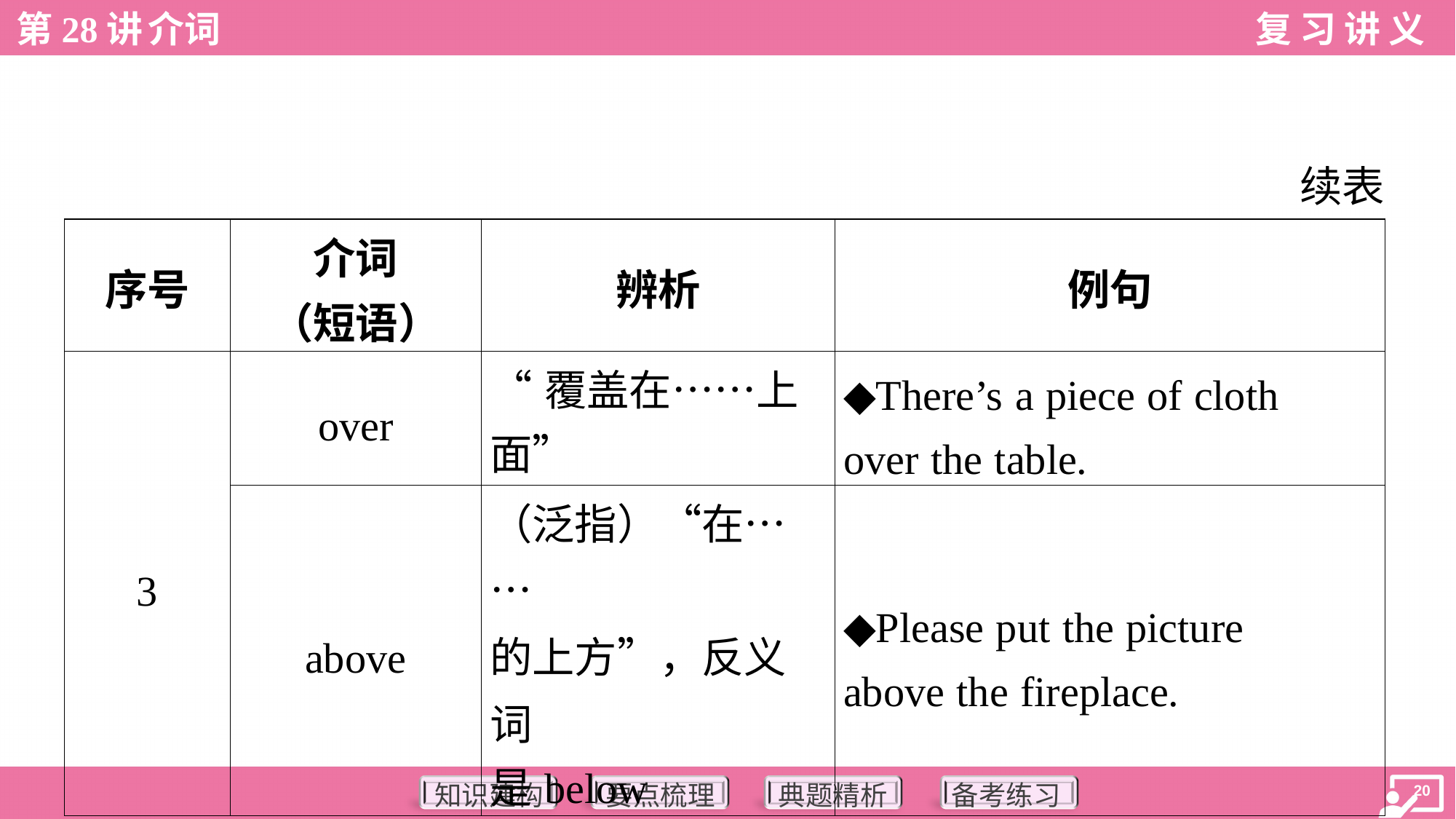

续表
| 序号 | 介词 （短语） | 辨析 | 例句 |
| --- | --- | --- | --- |
| 3 | over | “覆盖在……上面” | ◆There’s a piece of cloth over the table. |
|  | above | （泛指）“在…… 的上方”，反义词 是below | ◆Please put the picture above the fireplace. |